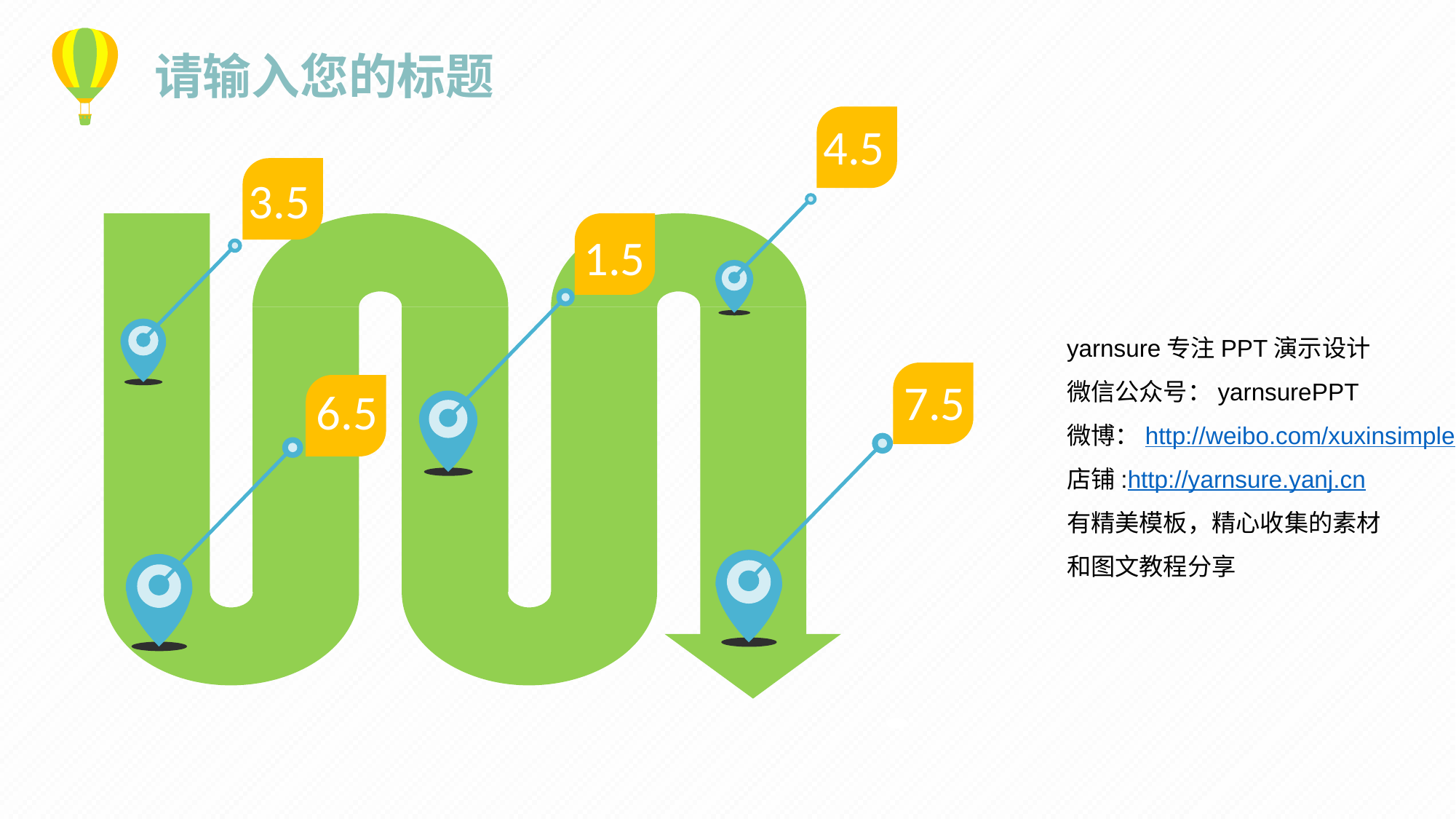

请输入您的标题

4.5

3.5

1.5

yarnsure专注PPT演示设计
微信公众号：yarnsurePPT
微博：http://weibo.com/xuxinsimple
店铺:http://yarnsure.yanj.cn
有精美模板，精心收集的素材
和图文教程分享

7.5

6.5